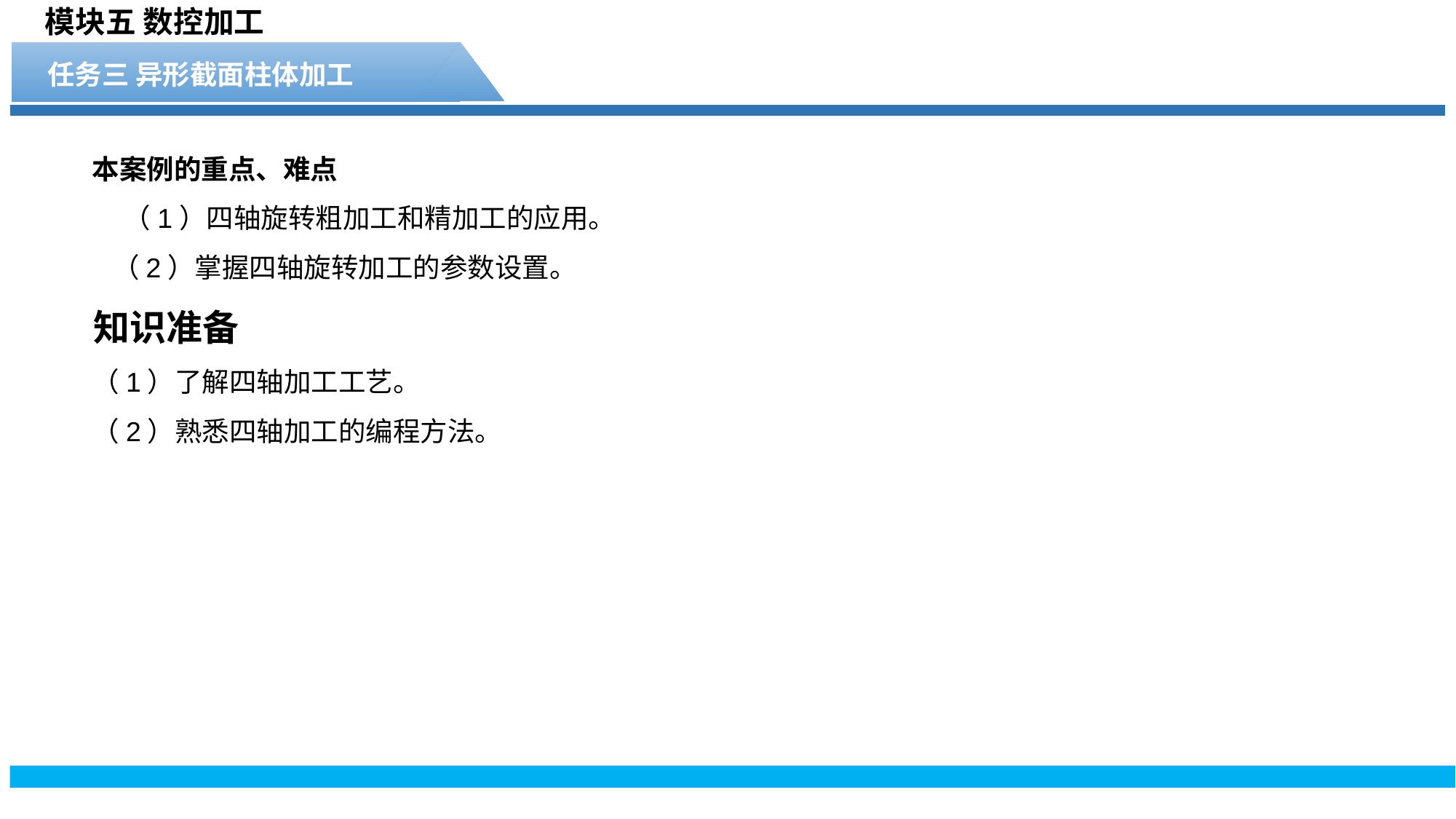

模块五 数控加工

任务三 异形截面柱体加工
本案例的重点、难点
    （1）四轴旋转粗加工和精加工的应用。
  （2）掌握四轴旋转加工的参数设置。
知识准备
（1）了解四轴加工工艺。
（2）熟悉四轴加工的编程方法。